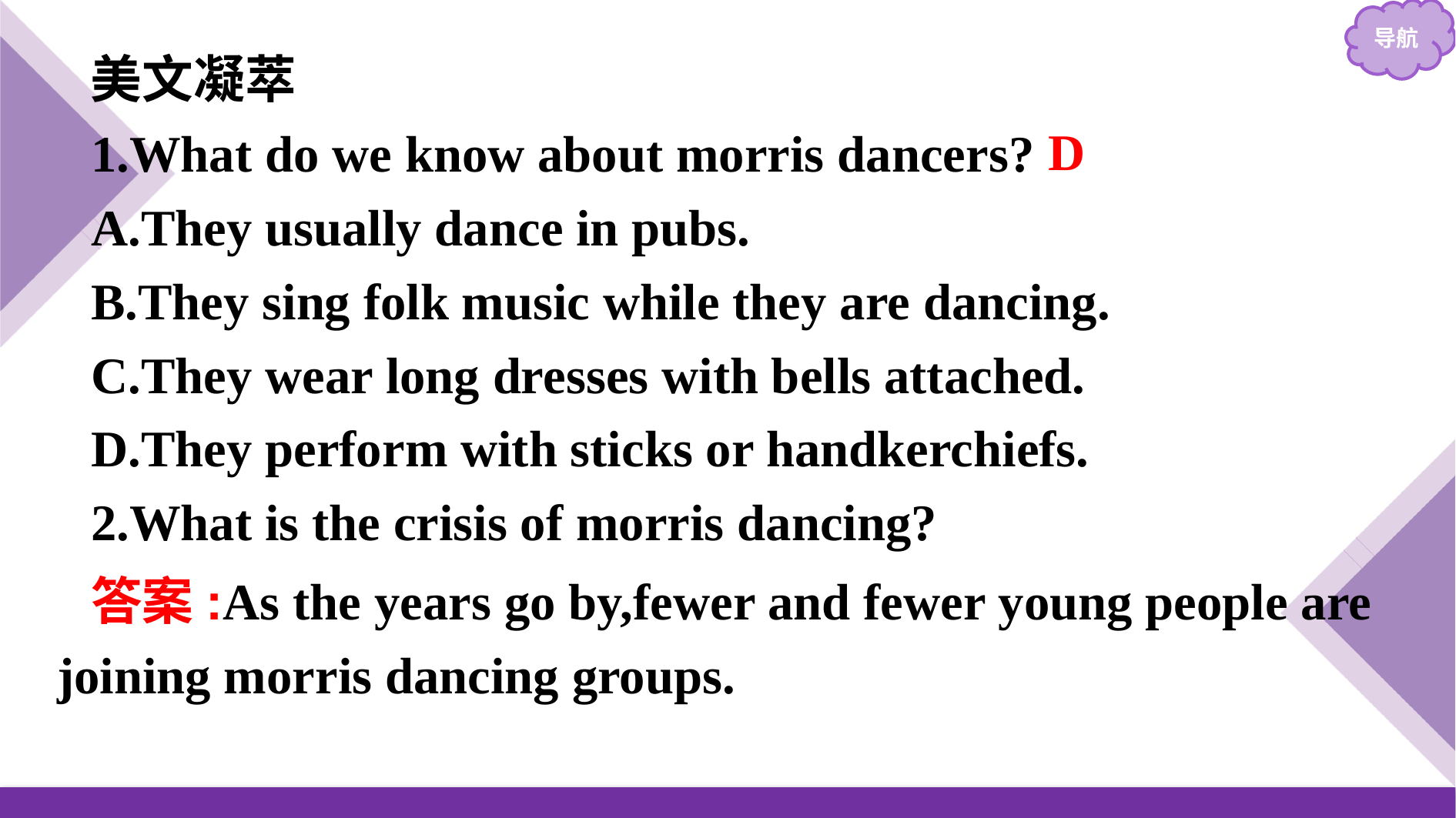

美文凝萃
1.What do we know about morris dancers?
A.They usually dance in pubs.
B.They sing folk music while they are dancing.
C.They wear long dresses with bells attached.
D.They perform with sticks or handkerchiefs.
2.What is the crisis of morris dancing?
D
答案:As the years go by,fewer and fewer young people are joining morris dancing groups.